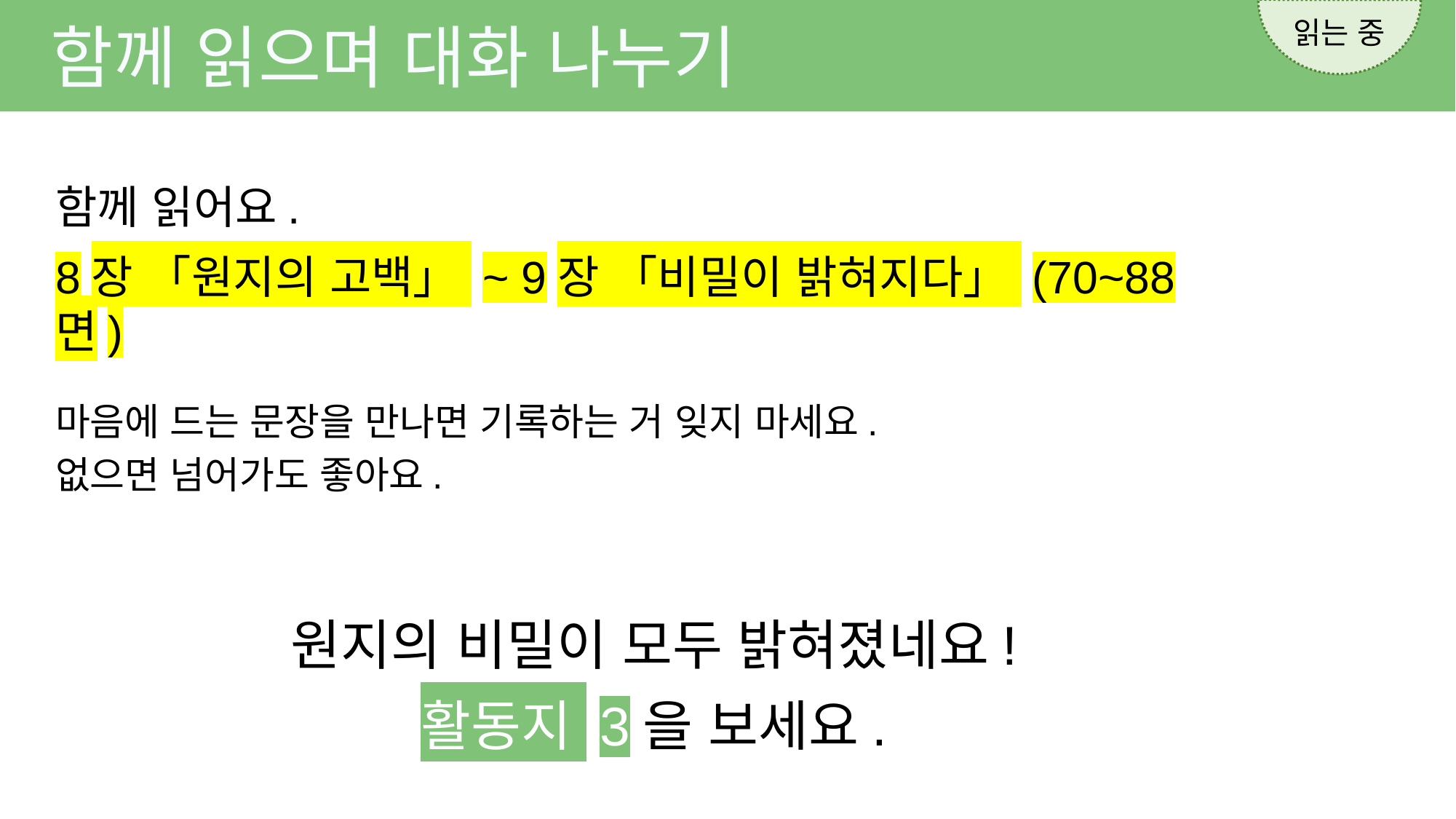

읽는 중

함께 읽으며 대화 나누기
함께 읽어요.
8장 「원지의 고백」 ~ 9장 「비밀이 밝혀지다」 (70~88면)

마음에 드는 문장을 만나면 기록하는 거 잊지 마세요.
없으면 넘어가도 좋아요.

원지의 비밀이 모두 밝혀졌네요!
활동지 3을 보세요.